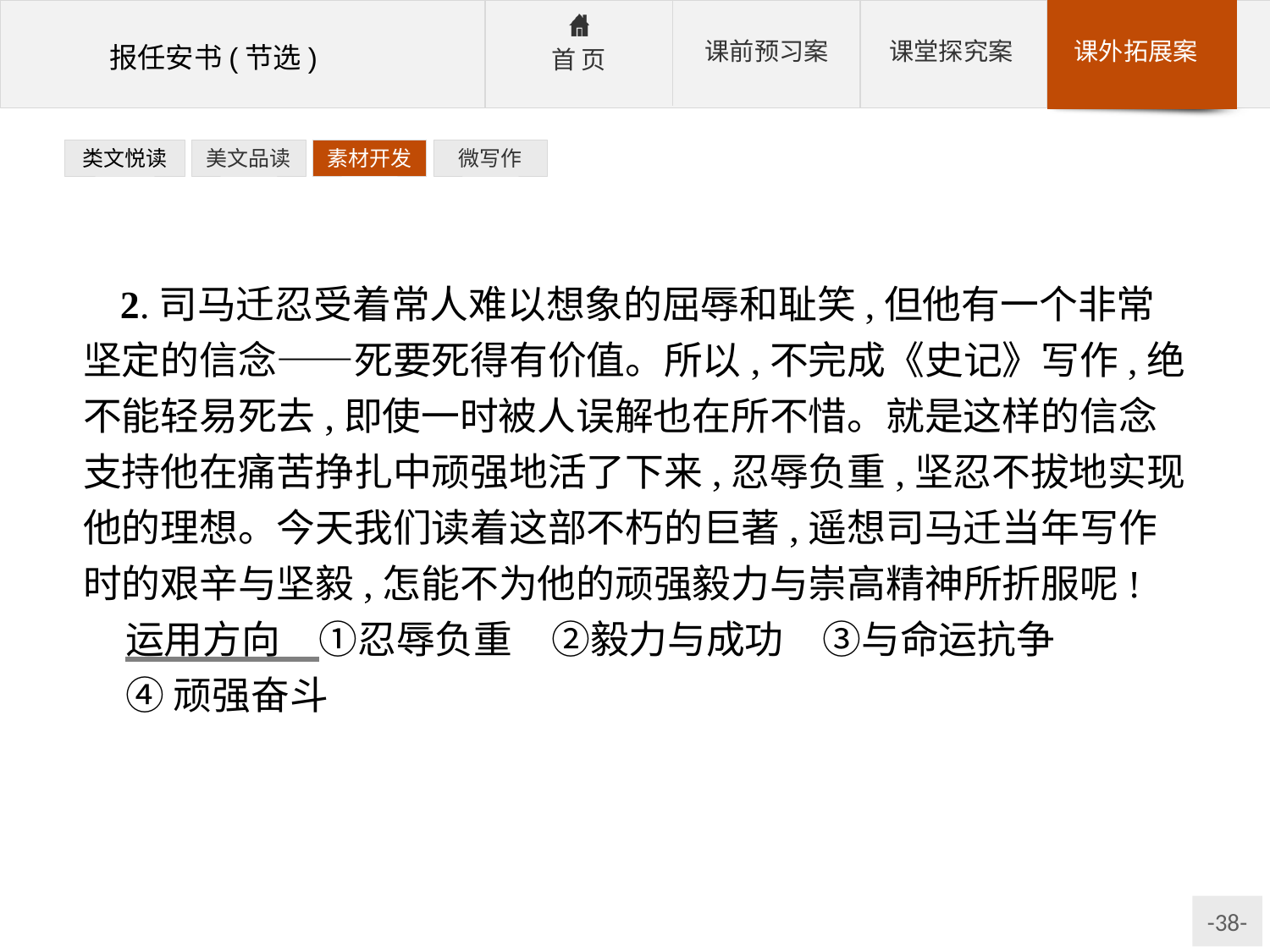

类文悦读
美文品读
素材开发
微写作
2.司马迁忍受着常人难以想象的屈辱和耻笑,但他有一个非常坚定的信念——死要死得有价值。所以,不完成《史记》写作,绝不能轻易死去,即使一时被人误解也在所不惜。就是这样的信念支持他在痛苦挣扎中顽强地活了下来,忍辱负重,坚忍不拔地实现他的理想。今天我们读着这部不朽的巨著,遥想司马迁当年写作时的艰辛与坚毅,怎能不为他的顽强毅力与崇高精神所折服呢!
运用方向　①忍辱负重　②毅力与成功　③与命运抗争
④顽强奋斗